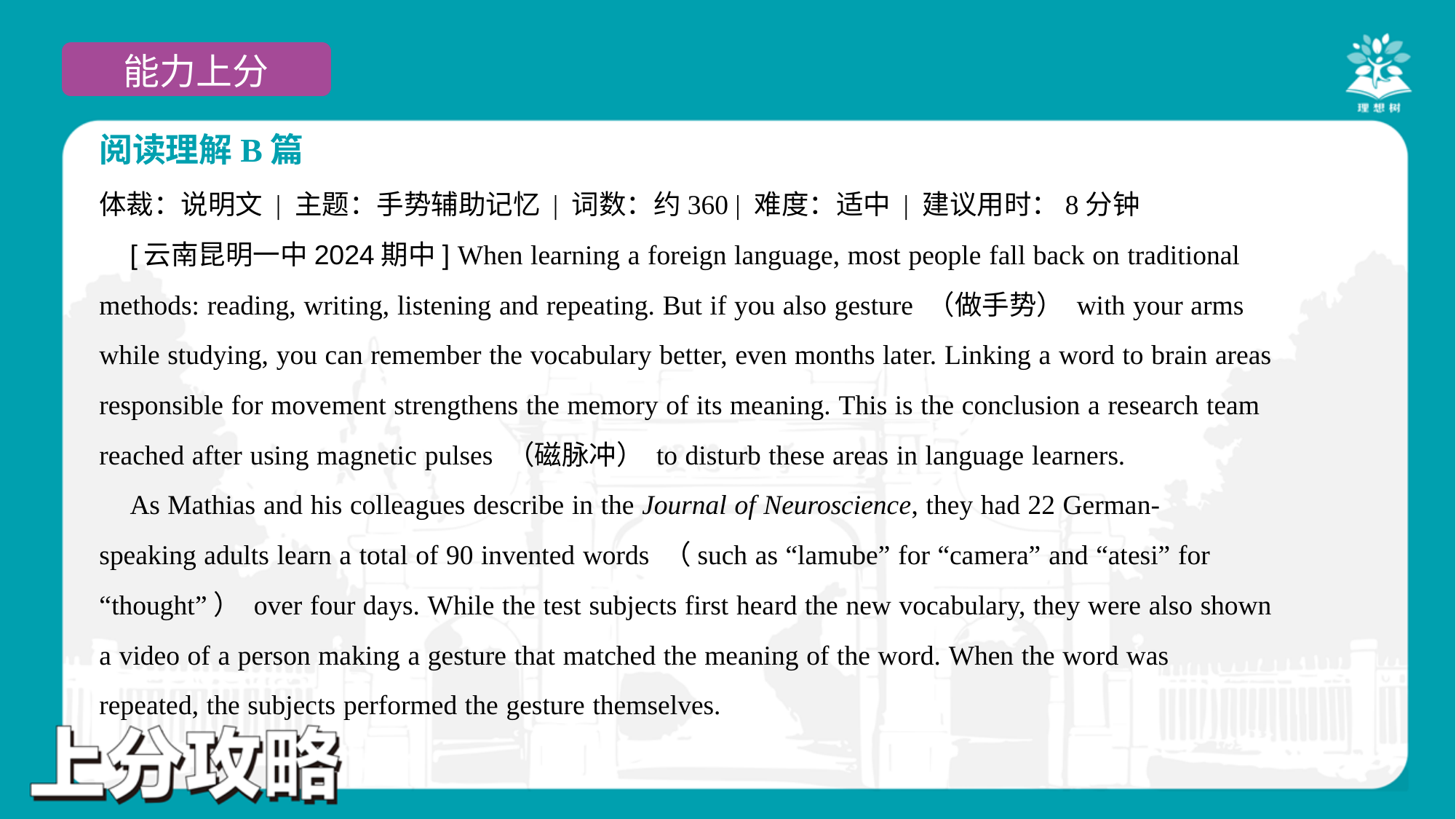

阅读理解B篇
体裁：说明文 | 主题：手势辅助记忆 | 词数：约360 | 难度：适中 | 建议用时：8分钟
    [云南昆明一中2024期中] When learning a foreign language, most people fall back on traditional
methods: reading, writing, listening and repeating. But if you also gesture （做手势） with your arms
while studying, you can remember the vocabulary better, even months later. Linking a word to brain areas
responsible for movement strengthens the memory of its meaning. This is the conclusion a research team
reached after using magnetic pulses （磁脉冲） to disturb these areas in language learners.
    As Mathias and his colleagues describe in the Journal of Neuroscience, they had 22 German-
speaking adults learn a total of 90 invented words （such as “lamube” for “camera” and “atesi” for
“thought”） over four days. While the test subjects first heard the new vocabulary, they were also shown
a video of a person making a gesture that matched the meaning of the word. When the word was
repeated, the subjects performed the gesture themselves.